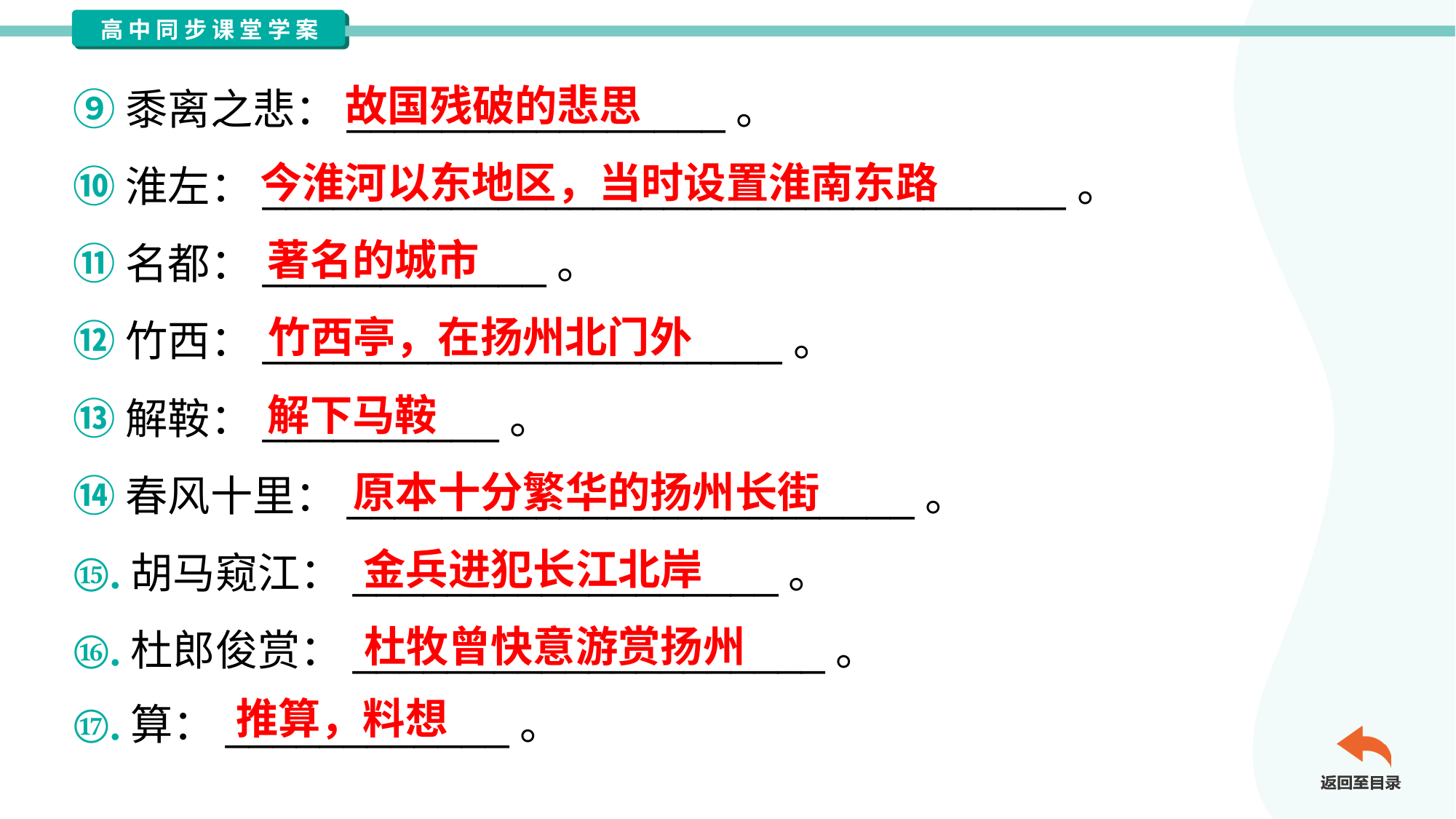

故国残破的悲思
⑨黍离之悲：________________。
⑩淮左：__________________________________。
⑪名都：____________。
⑫竹西：______________________。
⑬解鞍：__________。
⑭春风十里：________________________。
⑮.胡马窥江：__________________。
⑯.杜郎俊赏：____________________。
⑰.算：____________。
今淮河以东地区，当时设置淮南东路
著名的城市
竹西亭，在扬州北门外
解下马鞍
原本十分繁华的扬州长街
金兵进犯长江北岸
杜牧曾快意游赏扬州
推算，料想